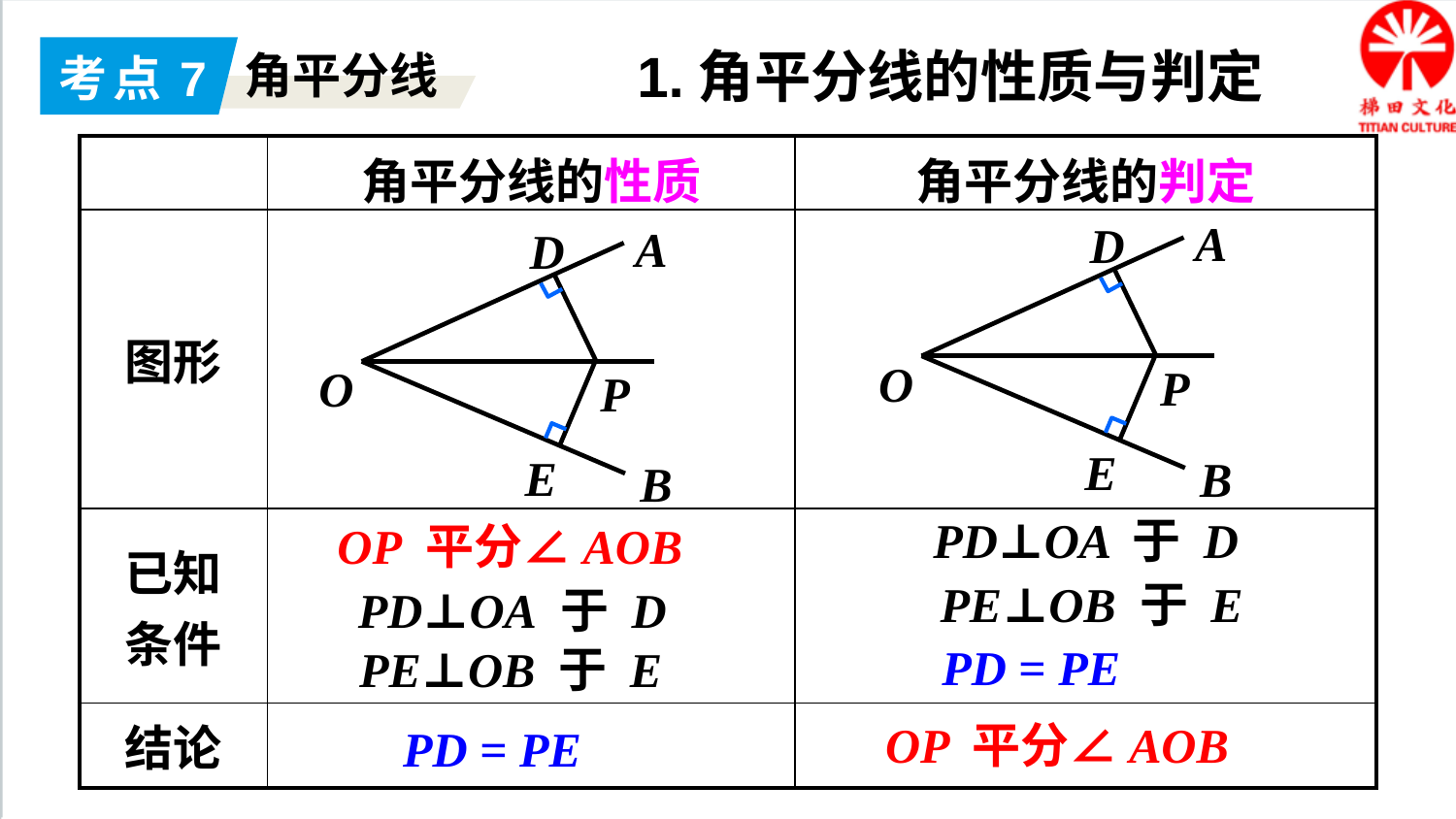

考点7

角平分线
1.角平分线的性质与判定
|  | 角平分线的性质 | 角平分线的判定 |
| --- | --- | --- |
| 图形 |  |  |
| 已知 条件 |  |  |
| 结论 |  |  |
A

O

B
D
P
E
A

O

B
D
P
E
PD⊥OA 于 D
OP 平分∠AOB
PE⊥OB 于 E
PD⊥OA 于 D
PD = PE
PE⊥OB 于 E
OP 平分∠AOB
PD = PE